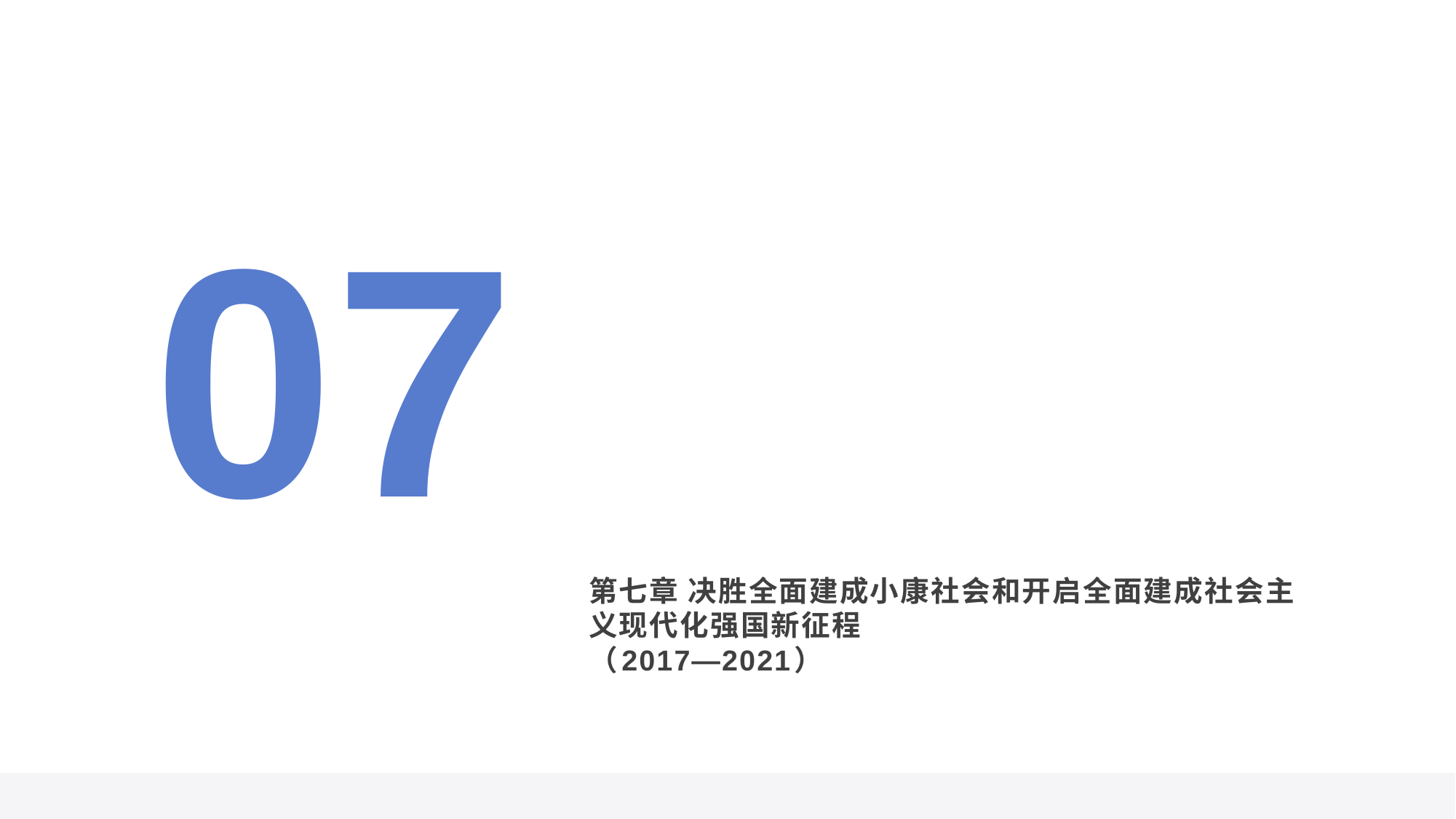

07
# 第七章 决胜全面建成小康社会和开启全面建成社会主义现代化强国新征程
（2017—2021）